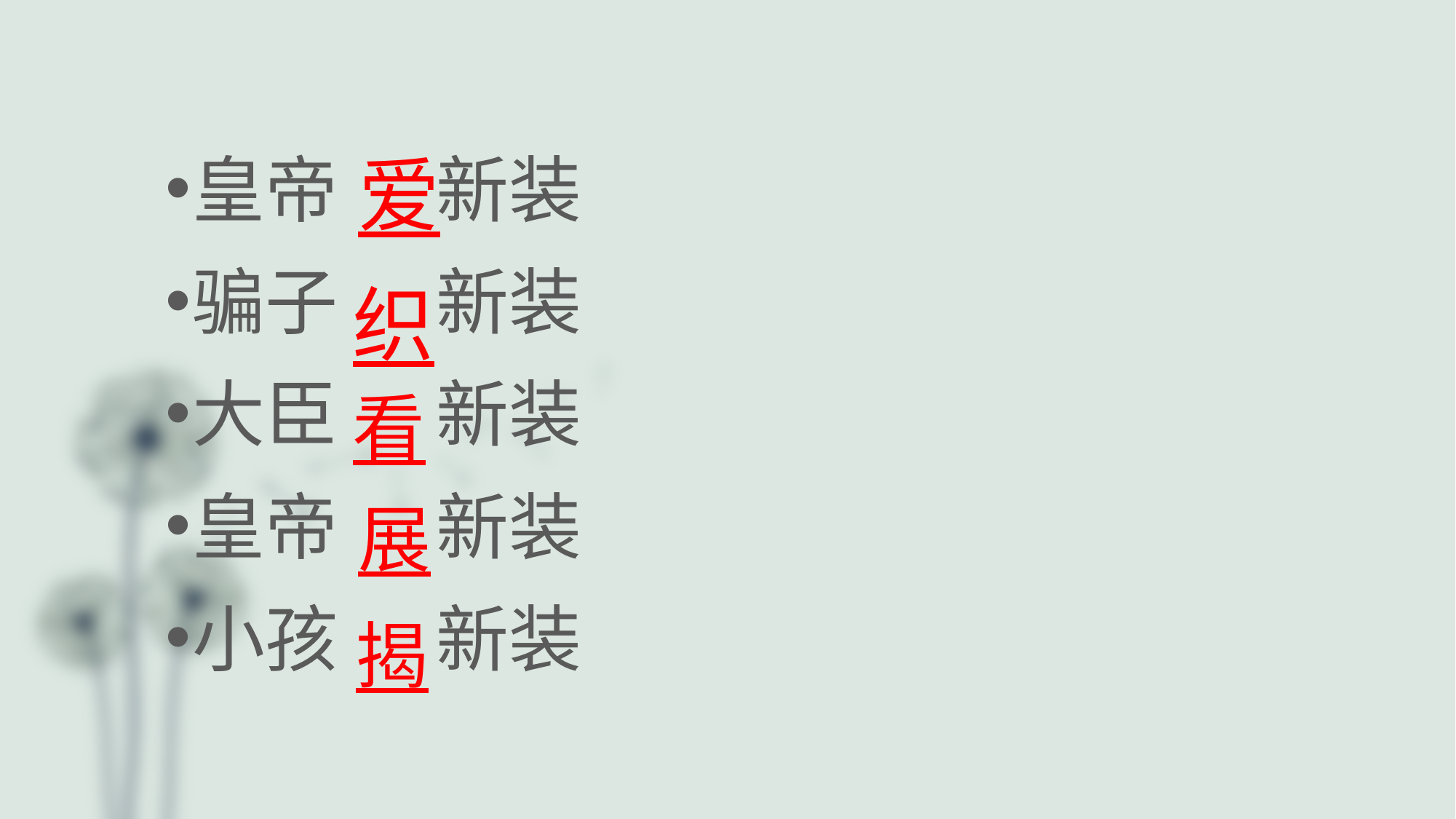

皇帝      新装
骗子      新装
大臣      新装
皇帝      新装
小孩      新装

爱
织
看
展
揭